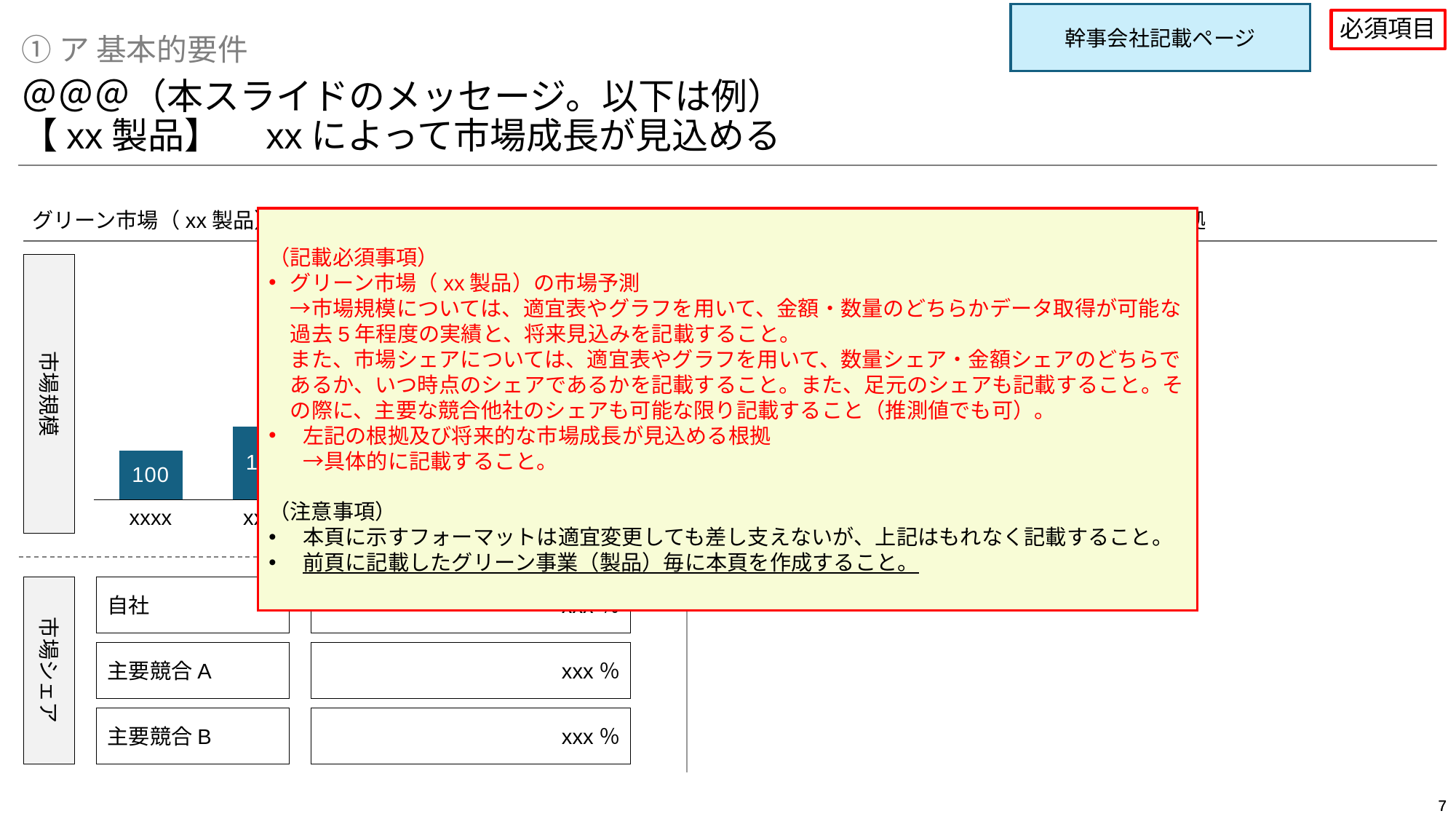

幹事会社記載ページ
必須項目
①ア 基本的要件
＠＠＠（本スライドのメッセージ。以下は例）
【xx製品】　xxによって市場成長が見込める
グリーン市場（xx製品）の市場予測（億円）
左記の根拠及び将来的な市場成長が見込める根拠
（記載必須事項）
グリーン市場（xx製品）の市場予測
→市場規模については、適宜表やグラフを用いて、金額・数量のどちらかデータ取得が可能な過去5年程度の実績と、将来見込みを記載すること。
また、市場シェアについては、適宜表やグラフを用いて、数量シェア・金額シェアのどちらであるか、いつ時点のシェアであるかを記載すること。また、足元のシェアも記載すること。その際に、主要な競合他社のシェアも可能な限り記載すること（推測値でも可）。
左記の根拠及び将来的な市場成長が見込める根拠
→具体的に記載すること。

（注意事項）
本頁に示すフォーマットは適宜変更しても差し支えないが、上記はもれなく記載すること。
前頁に記載したグリーン事業（製品）毎に本頁を作成すること。

### Chart

| Category |  |
|---|---|
 ＞
市場規模
xxx
xxx

xxxx
xxxx
xxxx
xxxx
xxxx
市場シェア
自社
xxx％
主要競合A
xxx％
主要競合B
xxx％